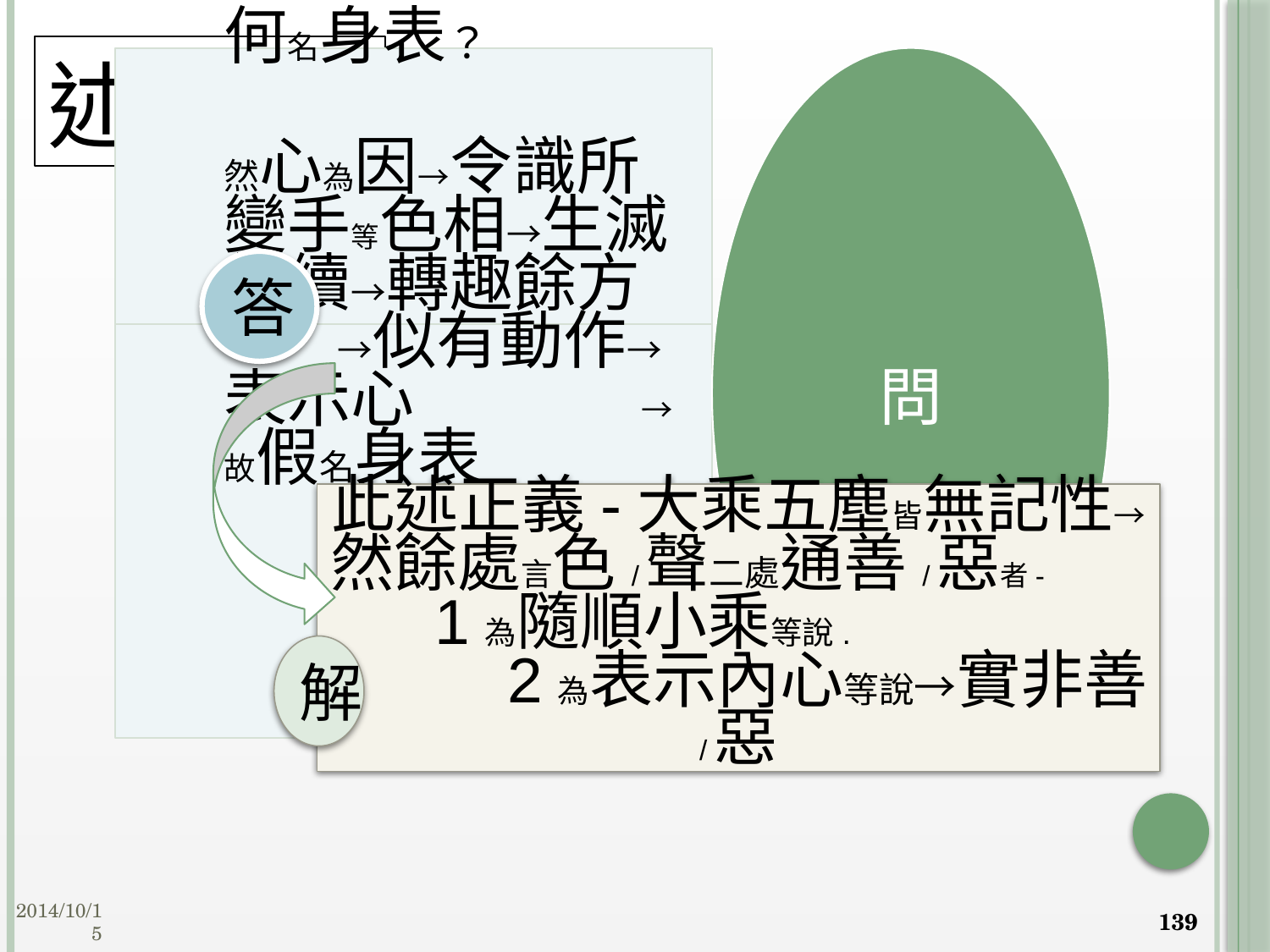

# 述正義
問
何名身表？
答

此述正義-大乘五塵皆無記性→然餘處言色/聲二處通善/惡者-                           1為隨順小乘等說.                                                      2為表示內心等說→實非善/惡
解
2014/10/15
139